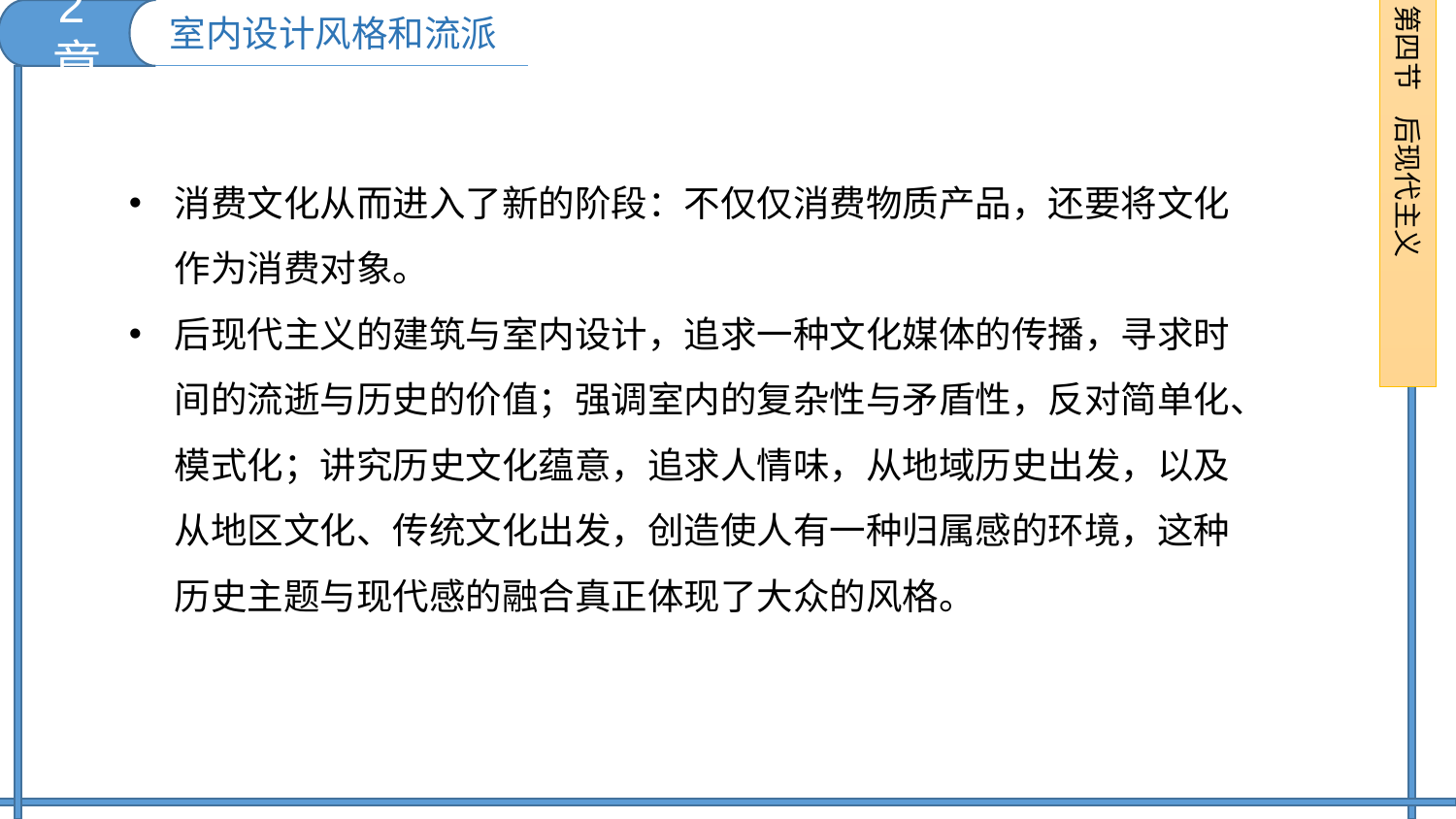

2章
第四节    后现代主义
室内设计风格和流派

消费文化从而进入了新的阶段：不仅仅消费物质产品，还要将文化作为消费对象。
后现代主义的建筑与室内设计，追求一种文化媒体的传播，寻求时间的流逝与历史的价值；强调室内的复杂性与矛盾性，反对简单化、模式化；讲究历史文化蕴意，追求人情味，从地域历史出发，以及从地区文化、传统文化出发，创造使人有一种归属感的环境，这种历史主题与现代感的融合真正体现了大众的风格。